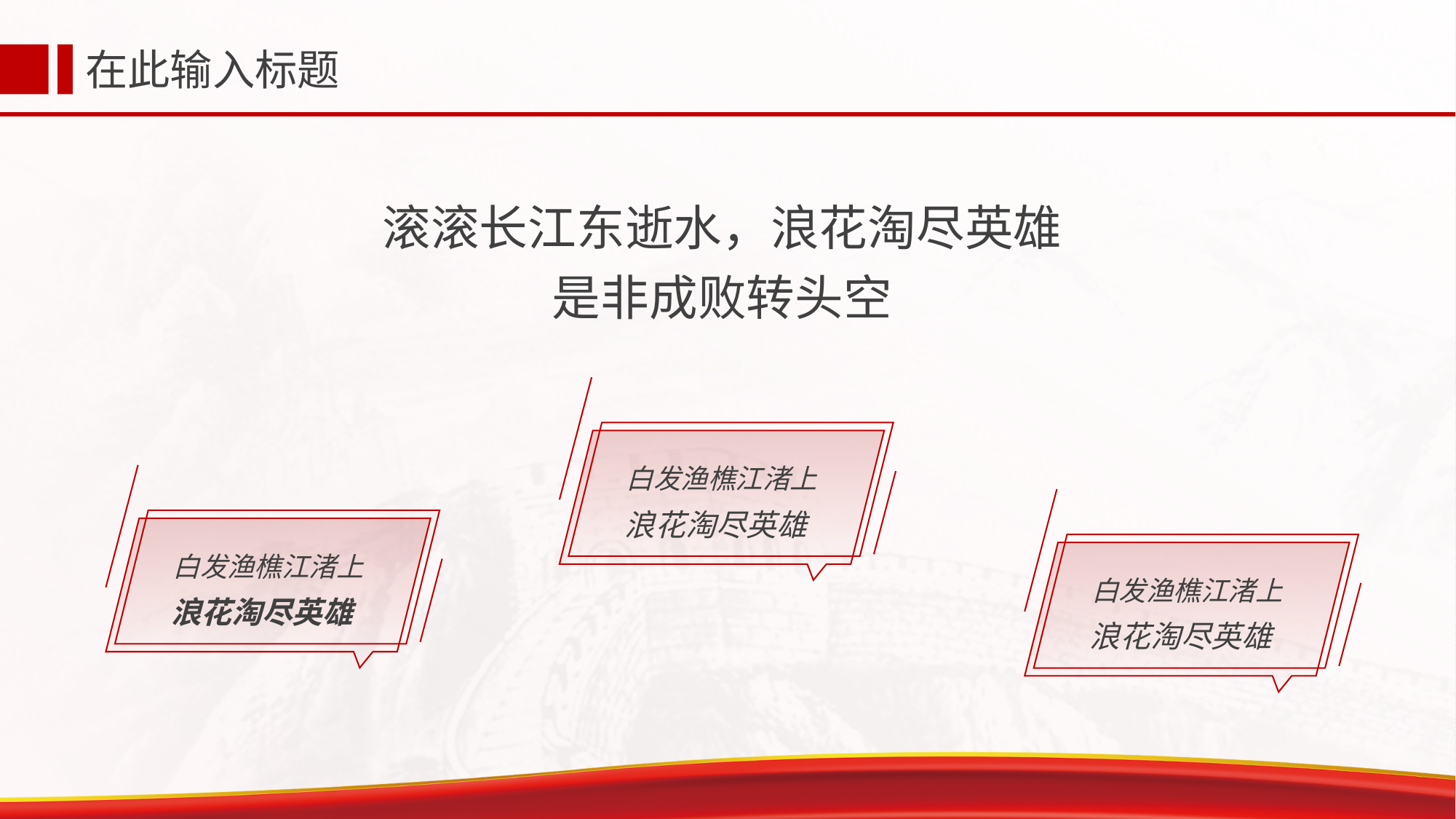

在此输入标题
滚滚长江东逝水，浪花淘尽英雄
是非成败转头空

白发渔樵江渚上
浪花淘尽英雄

白发渔樵江渚上

白发渔樵江渚上
浪花淘尽英雄
浪花淘尽英雄